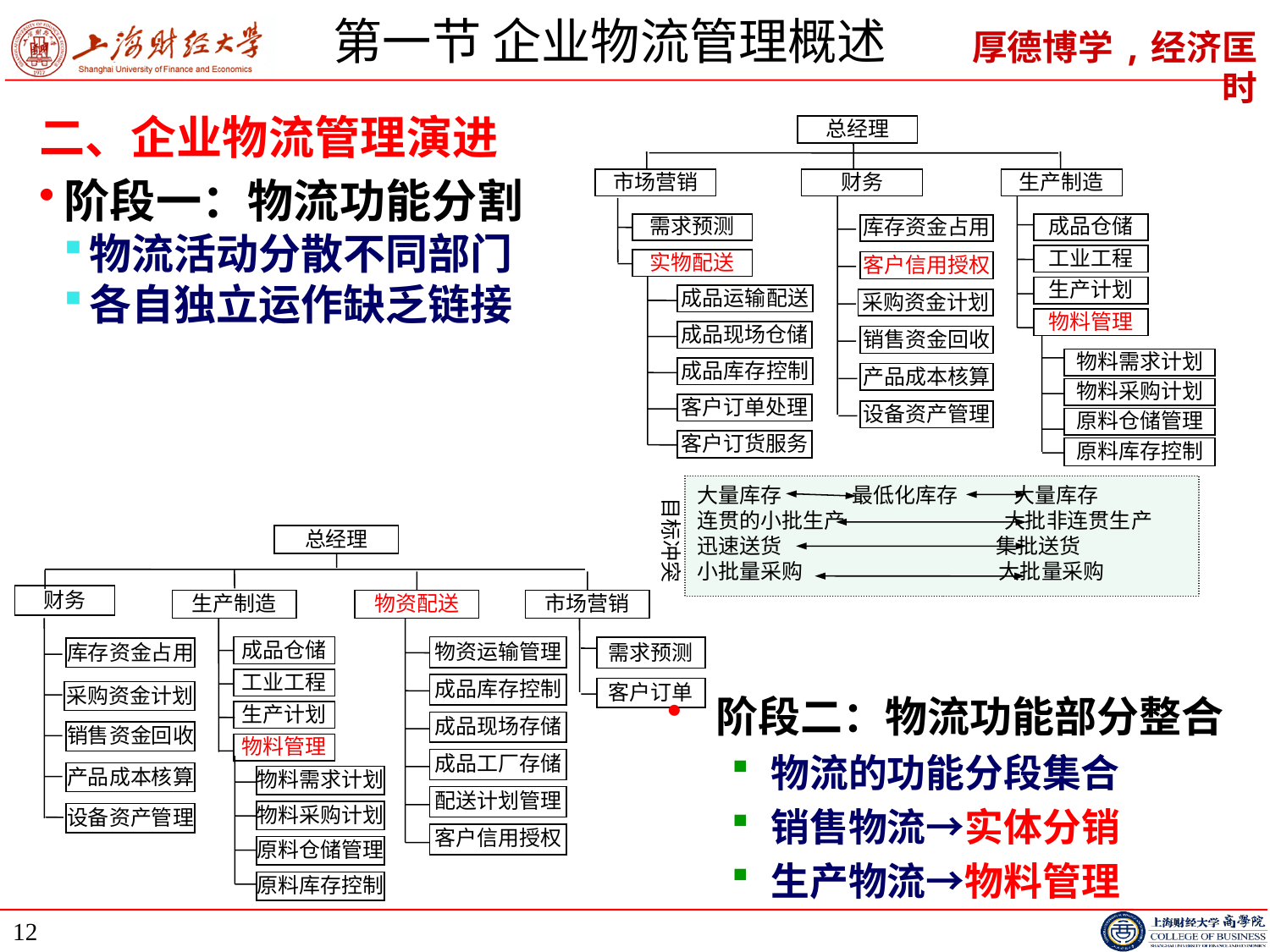

# 第一节 企业物流管理概述
二、企业物流管理演进
阶段一：物流功能分割
物流活动分散不同部门
各自独立运作缺乏链接
总经理

市场营销
财务
生产制造

需求预测
成品仓储
库存资金占用

工业工程
实物配送
客户信用授权

生产计划
成品运输配送
采购资金计划

物料管理
成品现场仓储
销售资金回收

物料需求计划
成品库存控制

产品成本核算

物料采购计划

客户订单处理
设备资产管理
原料仓储管理

客户订货服务
原料库存控制

大量库存               最低化库存            大量库存
连贯的小批生产                                  大批非连贯生产
迅速送货                                              集批送货
小批量采购                                          大批量采购
目标冲突

总经理

财务
生产制造
物资配送
市场营销

成品仓储
工业工程
生产计划
物料管理
物资运输管理
需求预测
库存资金占用

成品库存控制
客户订单
采购资金计划

成品现场存储
销售资金回收

成品工厂存储

物料需求计划

物料采购计划

原料仓储管理

原料库存控制

产品成本核算

配送计划管理
设备资产管理

客户信用授权
阶段二：物流功能部分整合
物流的功能分段集合
销售物流→实体分销
生产物流→物料管理
12